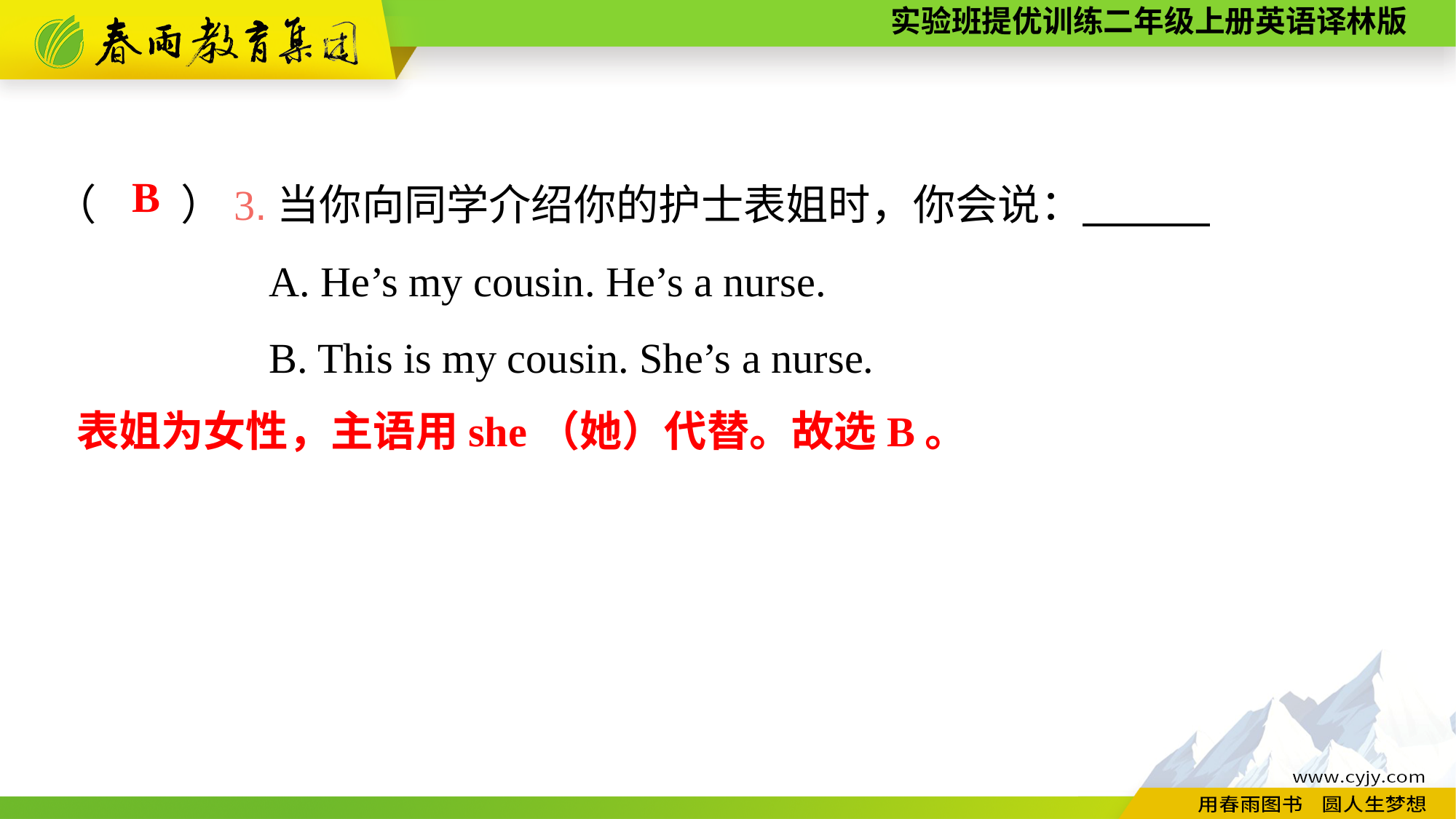

（　　）3.当你向同学介绍你的护士表姐时，你会说：
A. He’s my cousin. He’s a nurse.
B. This is my cousin. She’s a nurse.
B
表姐为女性，主语用she（她）代替。故选B。